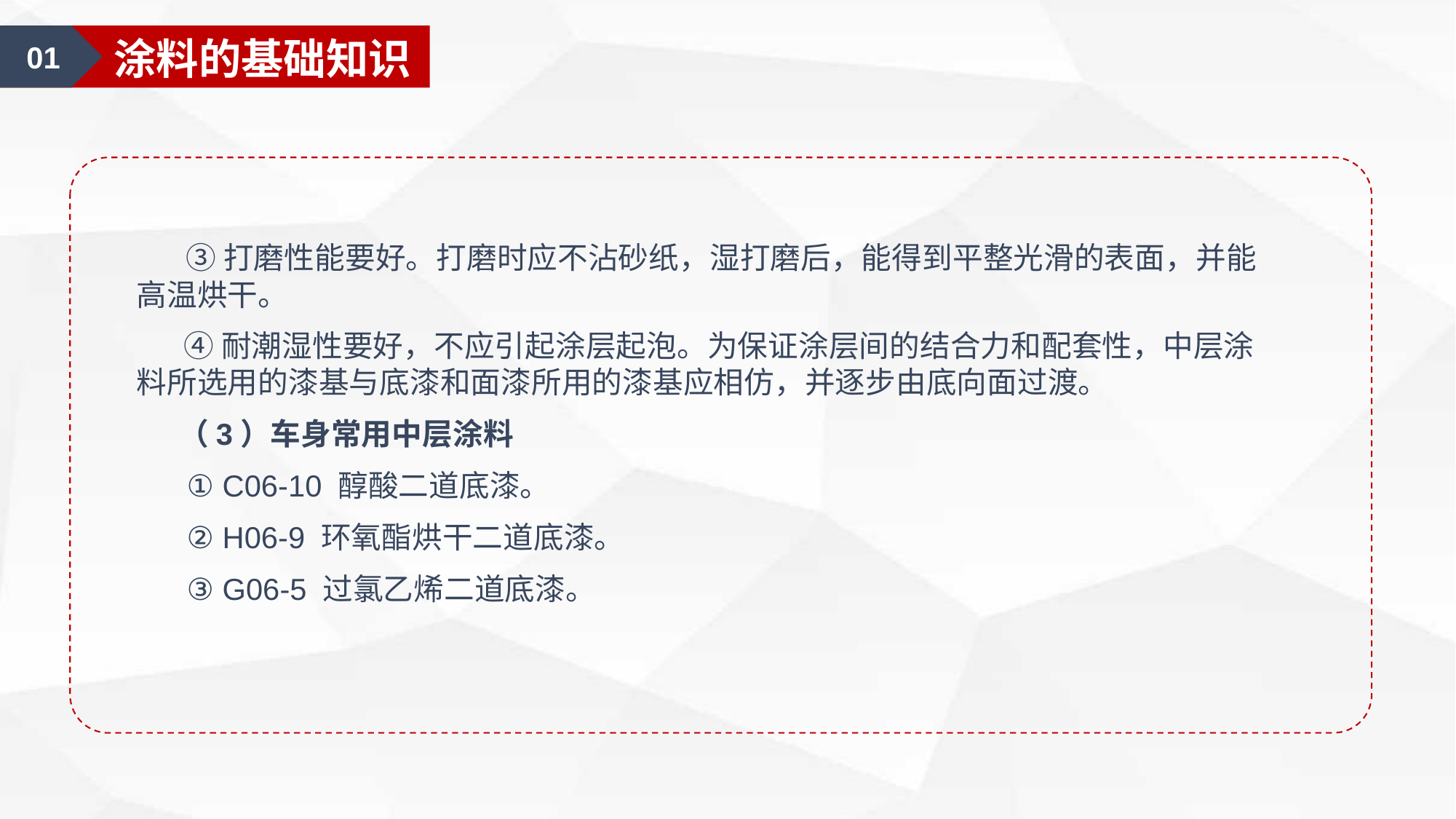

01
涂料的基础知识

        ③打磨性能要好。打磨时应不沾砂纸，湿打磨后，能得到平整光滑的表面，并能高温烘干。
       ④耐潮湿性要好，不应引起涂层起泡。为保证涂层间的结合力和配套性，中层涂料所选用的漆基与底漆和面漆所用的漆基应相仿，并逐步由底向面过渡。
     （3）车身常用中层涂料
      ① C06-10 醇酸二道底漆。
      ② H06-9 环氧酯烘干二道底漆。
      ③ G06-5 过氯乙烯二道底漆。